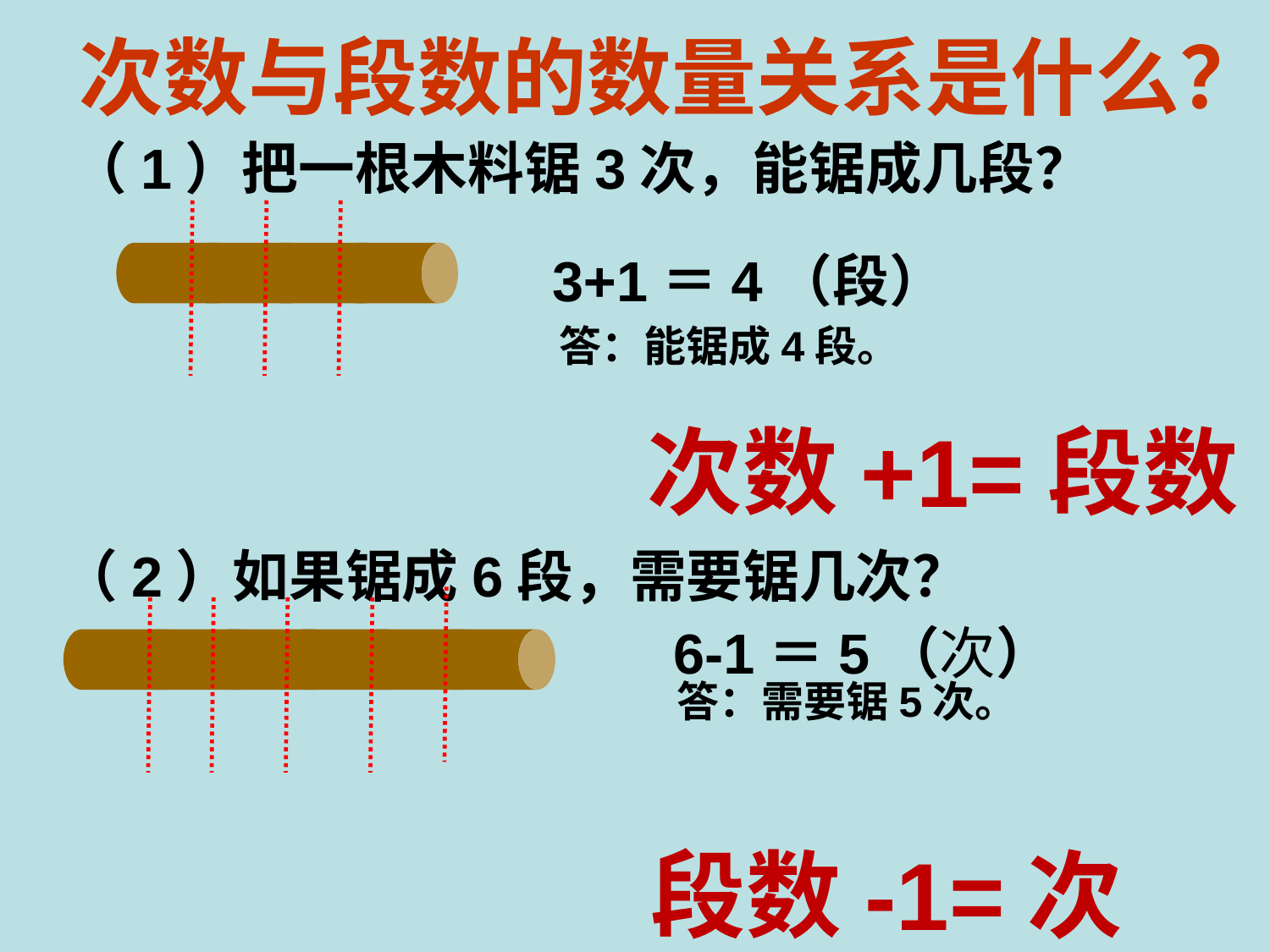

次数与段数的数量关系是什么？
（1）把一根木料锯3次，能锯成几段？

3+1＝4（段）
答：能锯成4段。
次数+1=段数
（2）如果锯成6段，需要锯几次？

6-1＝5（次）
答：需要锯5次。
段数-1=次数